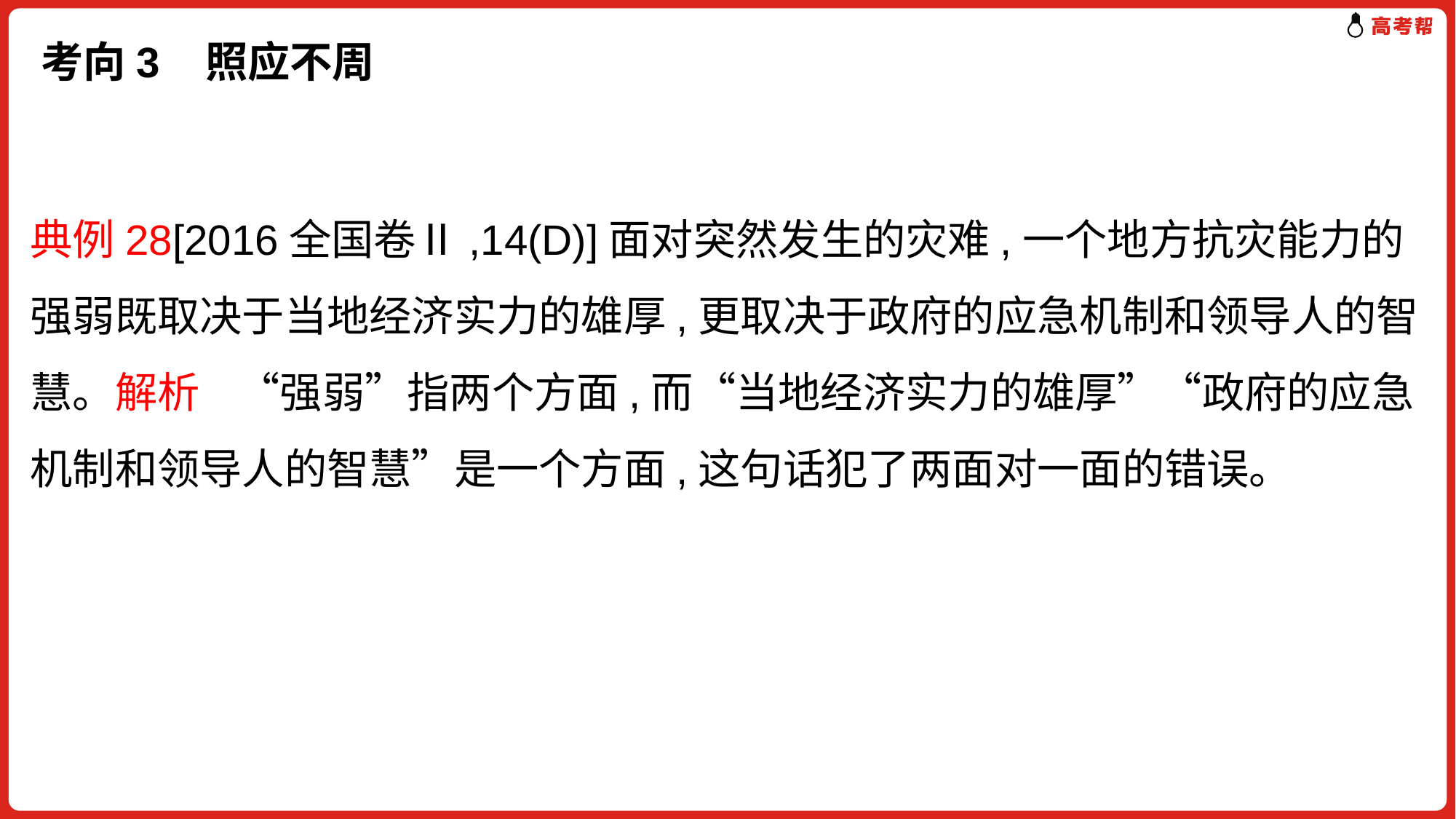

# 考向3   照应不周
典例28[2016全国卷Ⅱ,14(D)]面对突然发生的灾难,一个地方抗灾能力的强弱既取决于当地经济实力的雄厚,更取决于政府的应急机制和领导人的智慧。解析    “强弱”指两个方面,而“当地经济实力的雄厚”“政府的应急机制和领导人的智慧”是一个方面,这句话犯了两面对一面的错误。